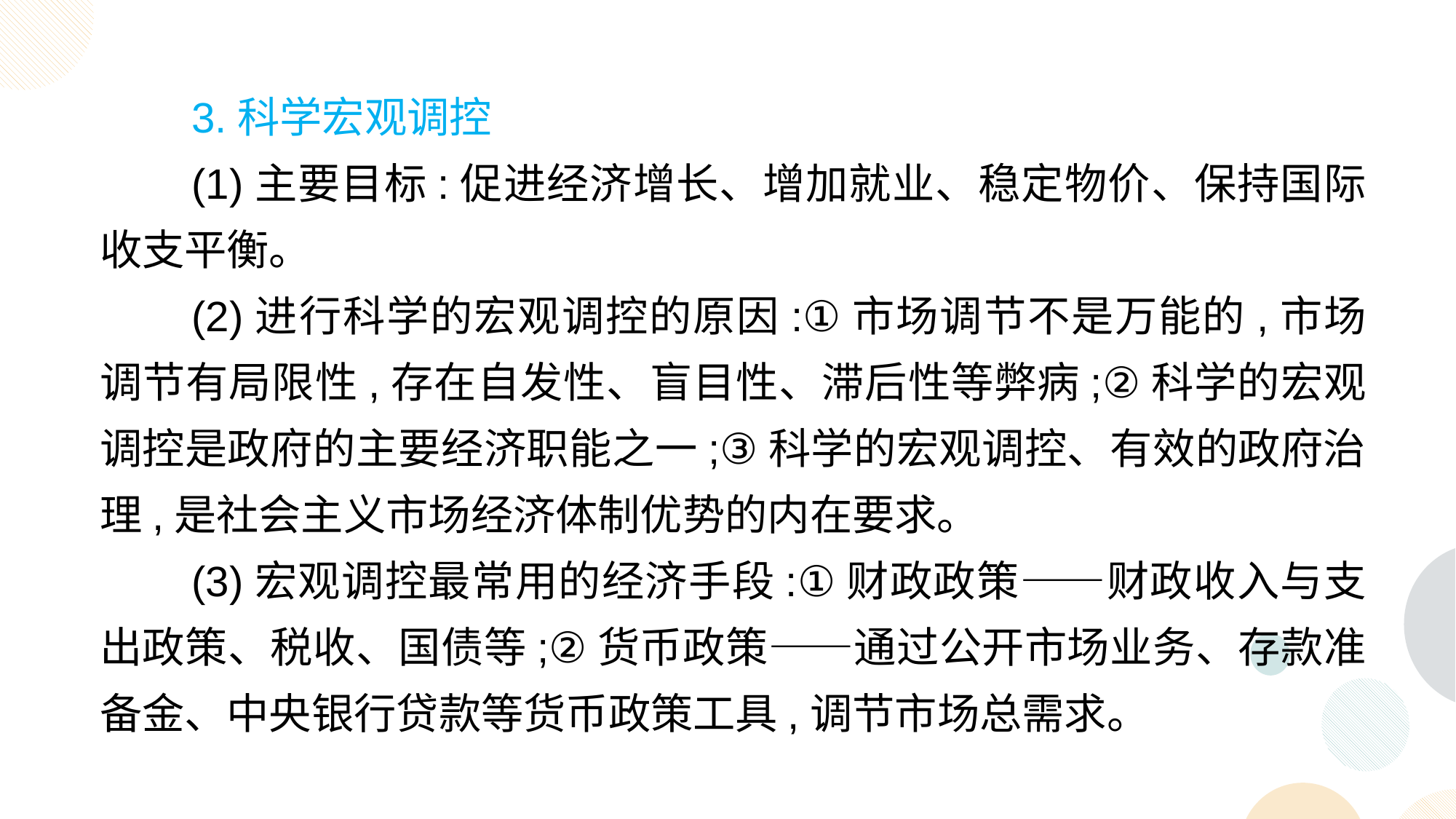

3.科学宏观调控
(1)主要目标:促进经济增长、增加就业、稳定物价、保持国际收支平衡。
(2)进行科学的宏观调控的原因:①市场调节不是万能的,市场调节有局限性,存在自发性、盲目性、滞后性等弊病;②科学的宏观调控是政府的主要经济职能之一;③科学的宏观调控、有效的政府治理,是社会主义市场经济体制优势的内在要求。
(3)宏观调控最常用的经济手段:①财政政策——财政收入与支出政策、税收、国债等;②货币政策——通过公开市场业务、存款准备金、中央银行贷款等货币政策工具,调节市场总需求。